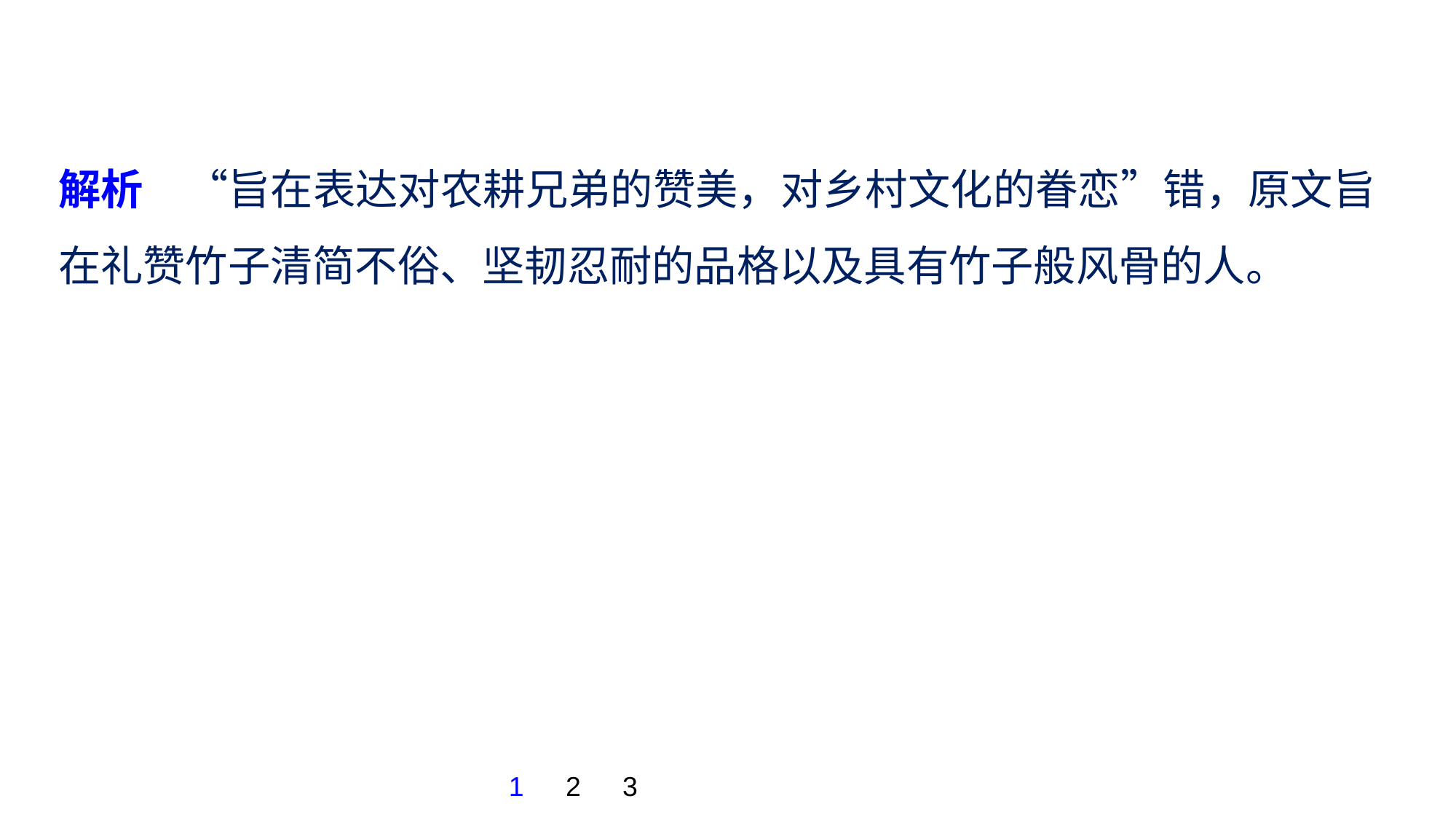

解析　“旨在表达对农耕兄弟的赞美，对乡村文化的眷恋”错，原文旨在礼赞竹子清简不俗、坚韧忍耐的品格以及具有竹子般风骨的人。
1
2
3